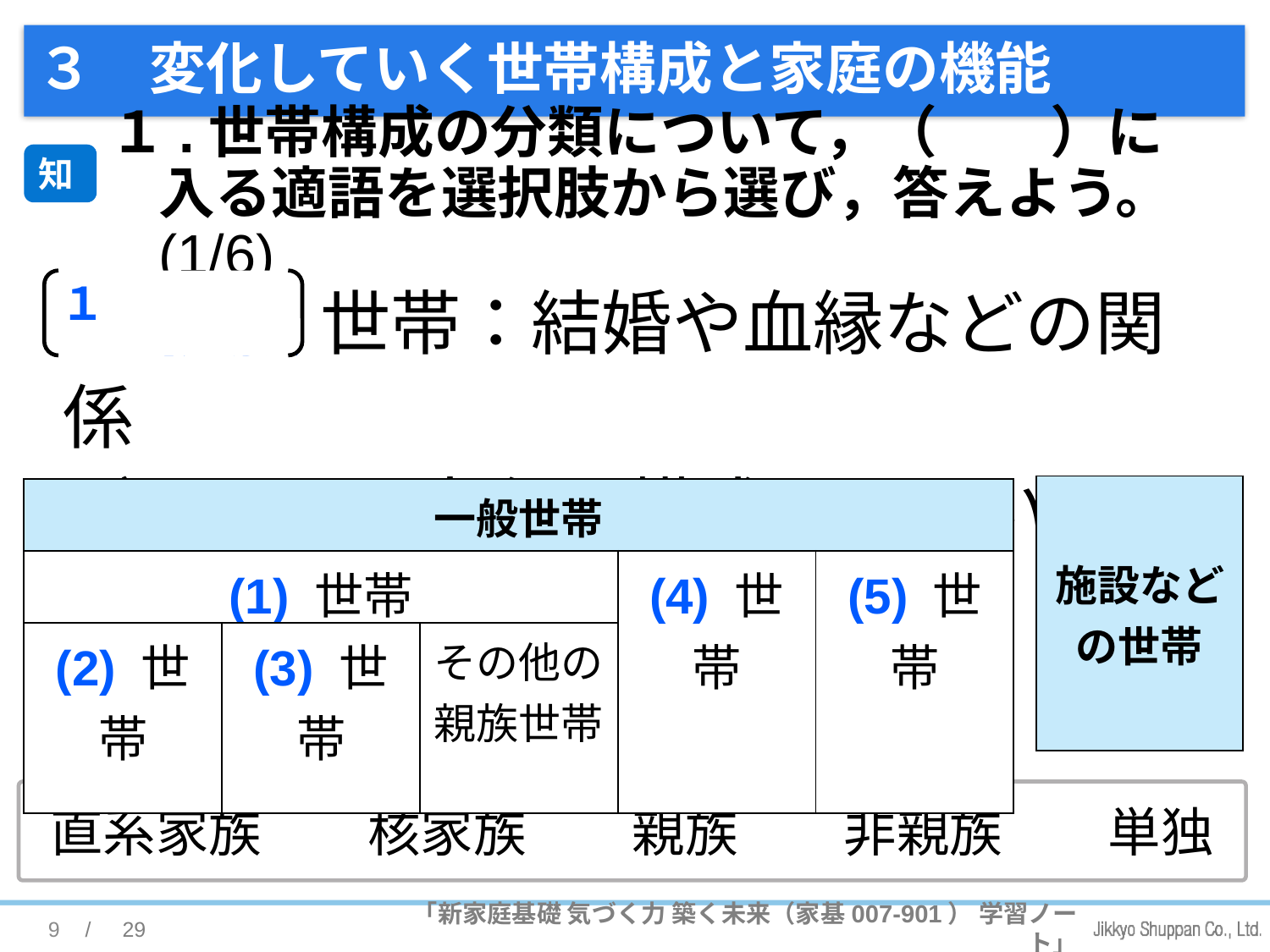

# ３　変化していく世帯構成と家庭の機能
１.世帯構成の分類について，（　　）に入る適語を選択肢から選び，答えよう。(1/6)
知
(1) 親族 世帯：結婚や血縁などの関係
がある人を中心に構成されている世帯

１
| 施設などの世帯 |
| --- |
| 一般世帯 |  |  |  |  |
| --- | --- | --- | --- | --- |
| (1) 世帯 |  |  | (4) 世帯 | (5) 世帯 |
| (2) 世帯 | (3) 世帯 | その他の親族世帯 |  |  |
直系家族　　核家族　　親族　　非親族　　単独
9